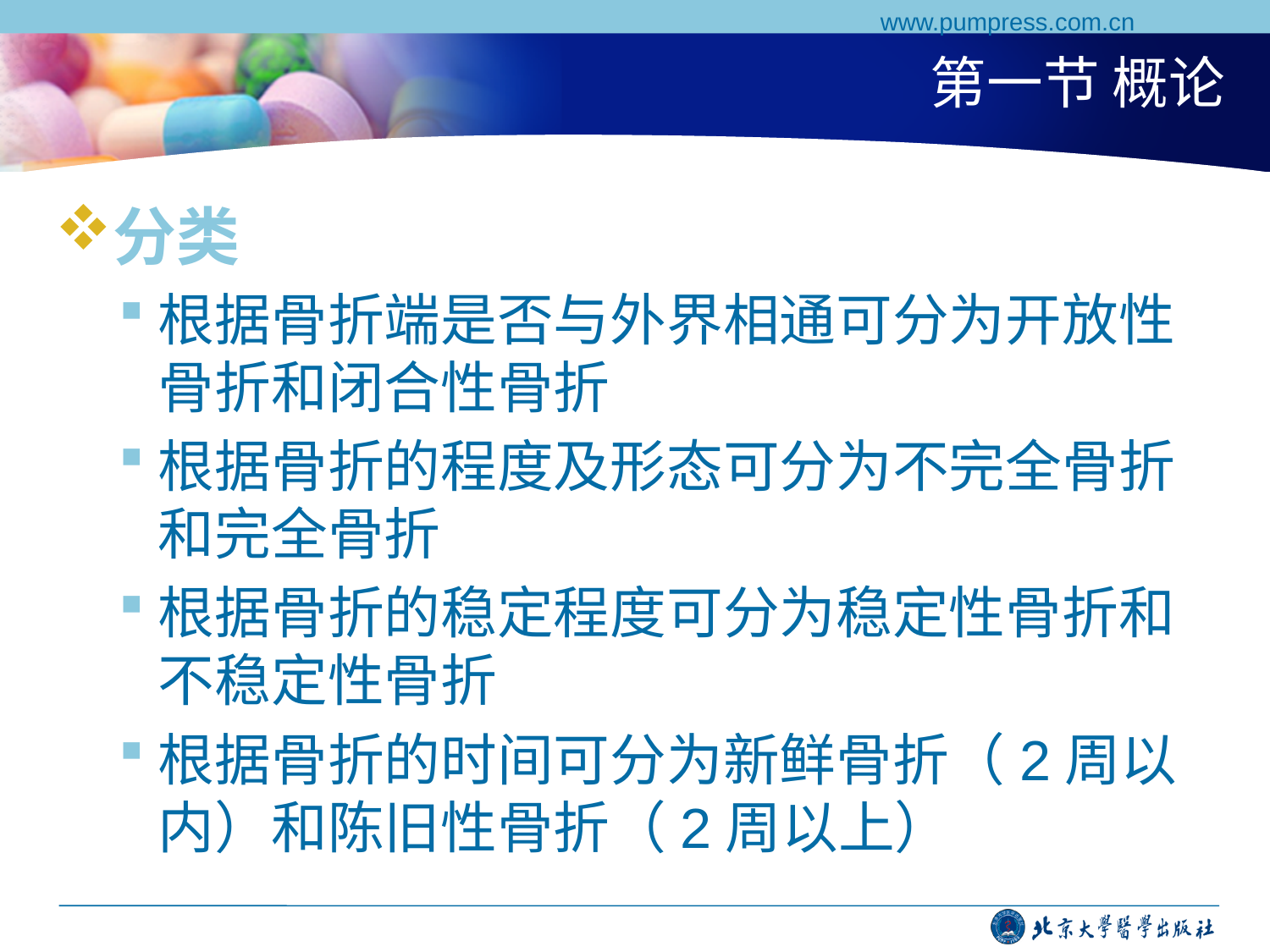

www.pumpress.com.cn
# 第一节 概论
分类
根据骨折端是否与外界相通可分为开放性骨折和闭合性骨折
根据骨折的程度及形态可分为不完全骨折和完全骨折
根据骨折的稳定程度可分为稳定性骨折和不稳定性骨折
根据骨折的时间可分为新鲜骨折（2周以内）和陈旧性骨折（2周以上）